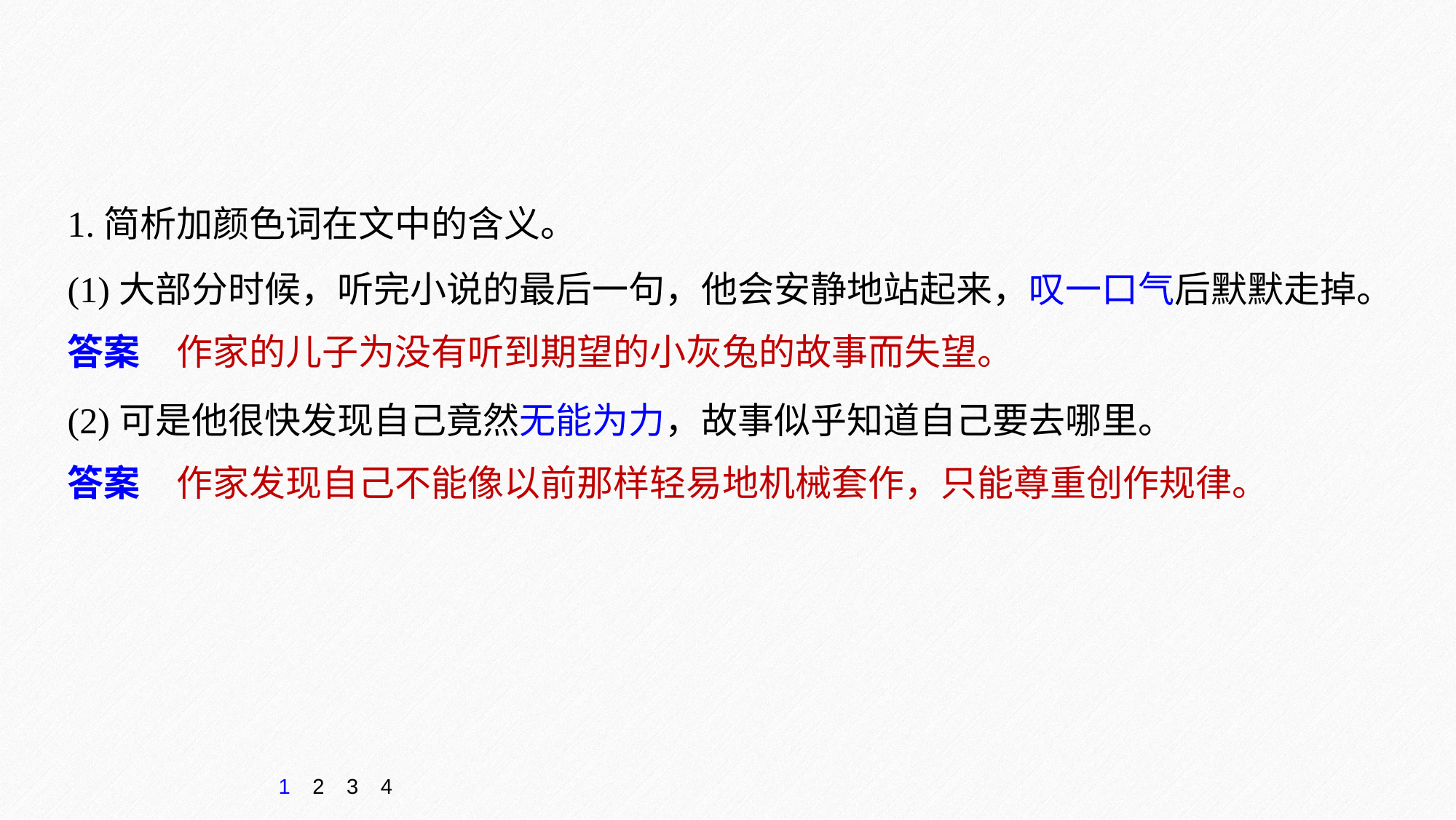

1.简析加颜色词在文中的含义。
(1)大部分时候，听完小说的最后一句，他会安静地站起来，叹一口气后默默走掉。

(2)可是他很快发现自己竟然无能为力，故事似乎知道自己要去哪里。
答案　作家的儿子为没有听到期望的小灰兔的故事而失望。

答案　作家发现自己不能像以前那样轻易地机械套作，只能尊重创作规律。
1
2
3
4